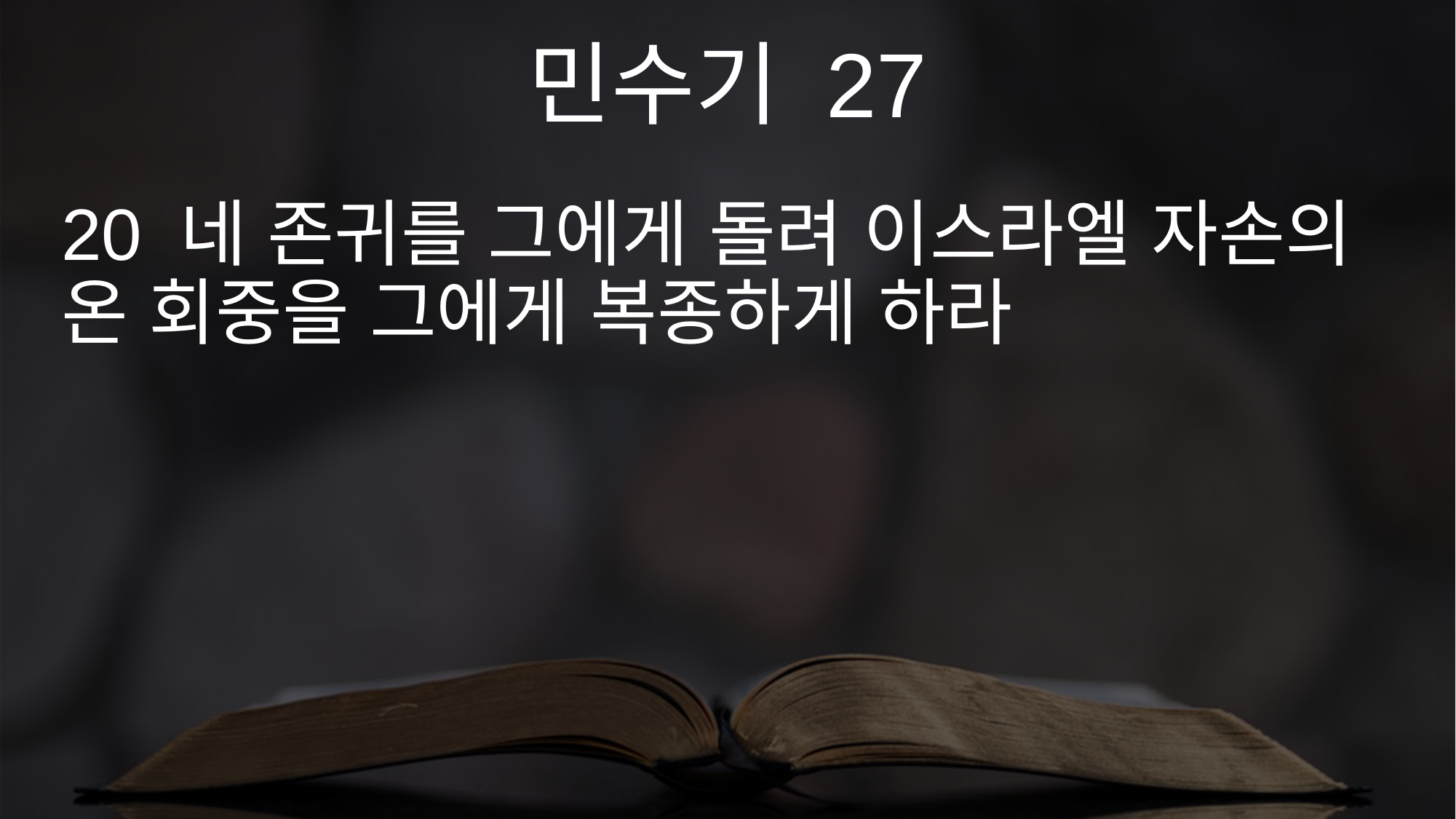

민수기 27
20 네 존귀를 그에게 돌려 이스라엘 자손의 온 회중을 그에게 복종하게 하라